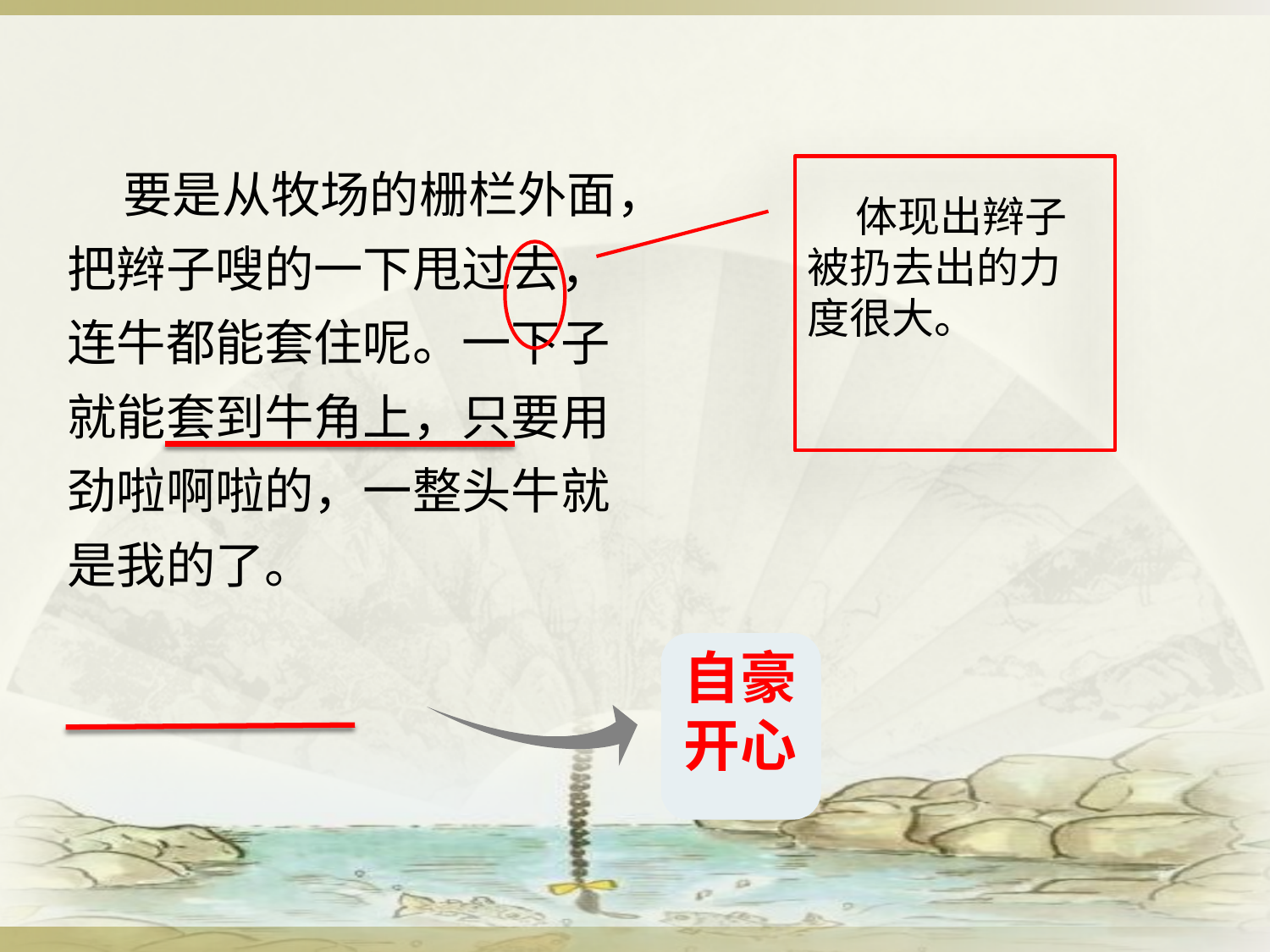

要是从牧场的栅栏外面，把辫子嗖的一下甩过去，连牛都能套住呢。一下子就能套到牛角上，只要用劲啦啊啦的，一整头牛就是我的了。

    体现出辫子被扔去出的力度很大。

自豪
开心